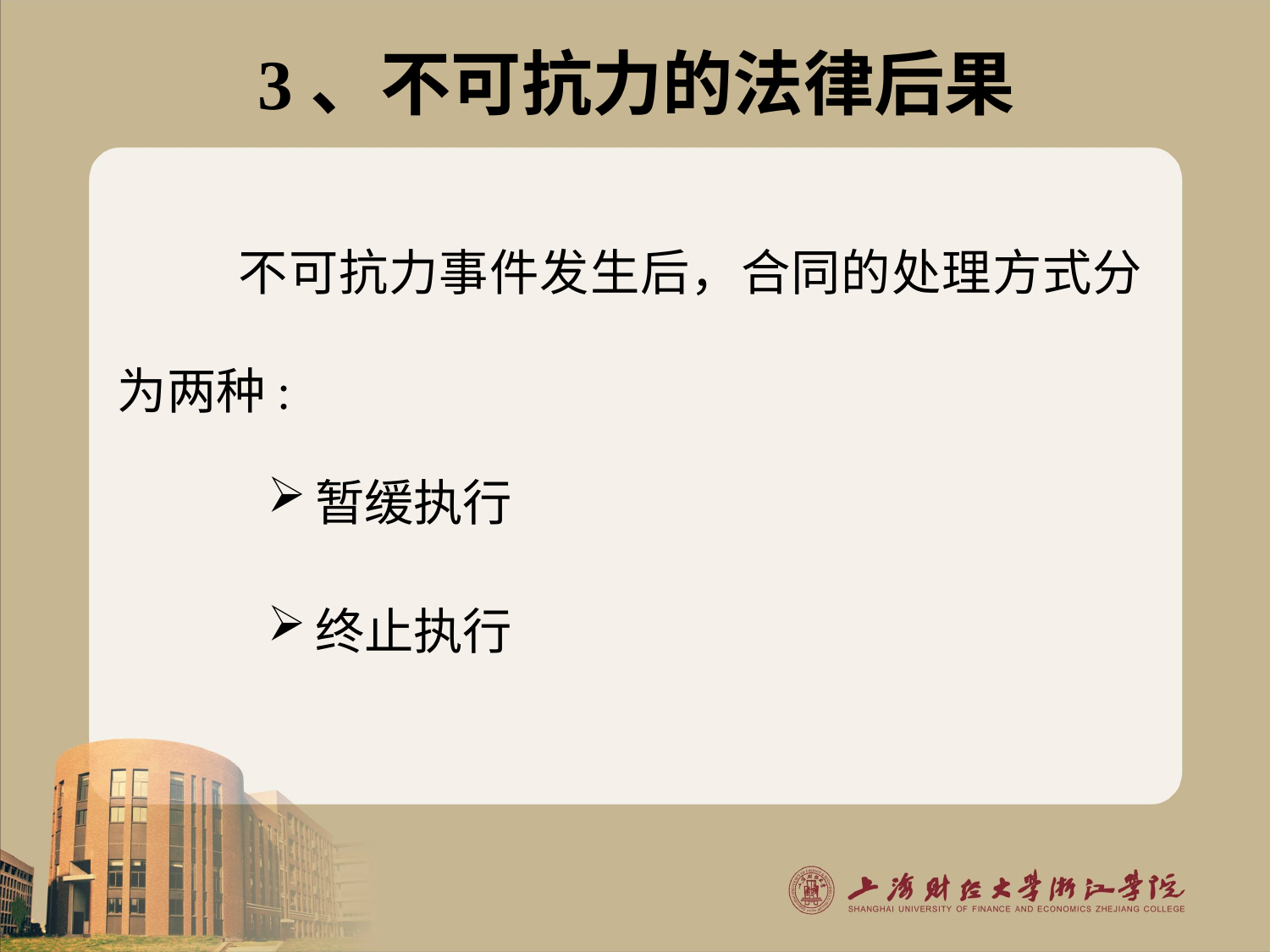

# 3、不可抗力的法律后果
         不可抗力事件发生后，合同的处理方式分为两种:
暂缓执行
终止执行